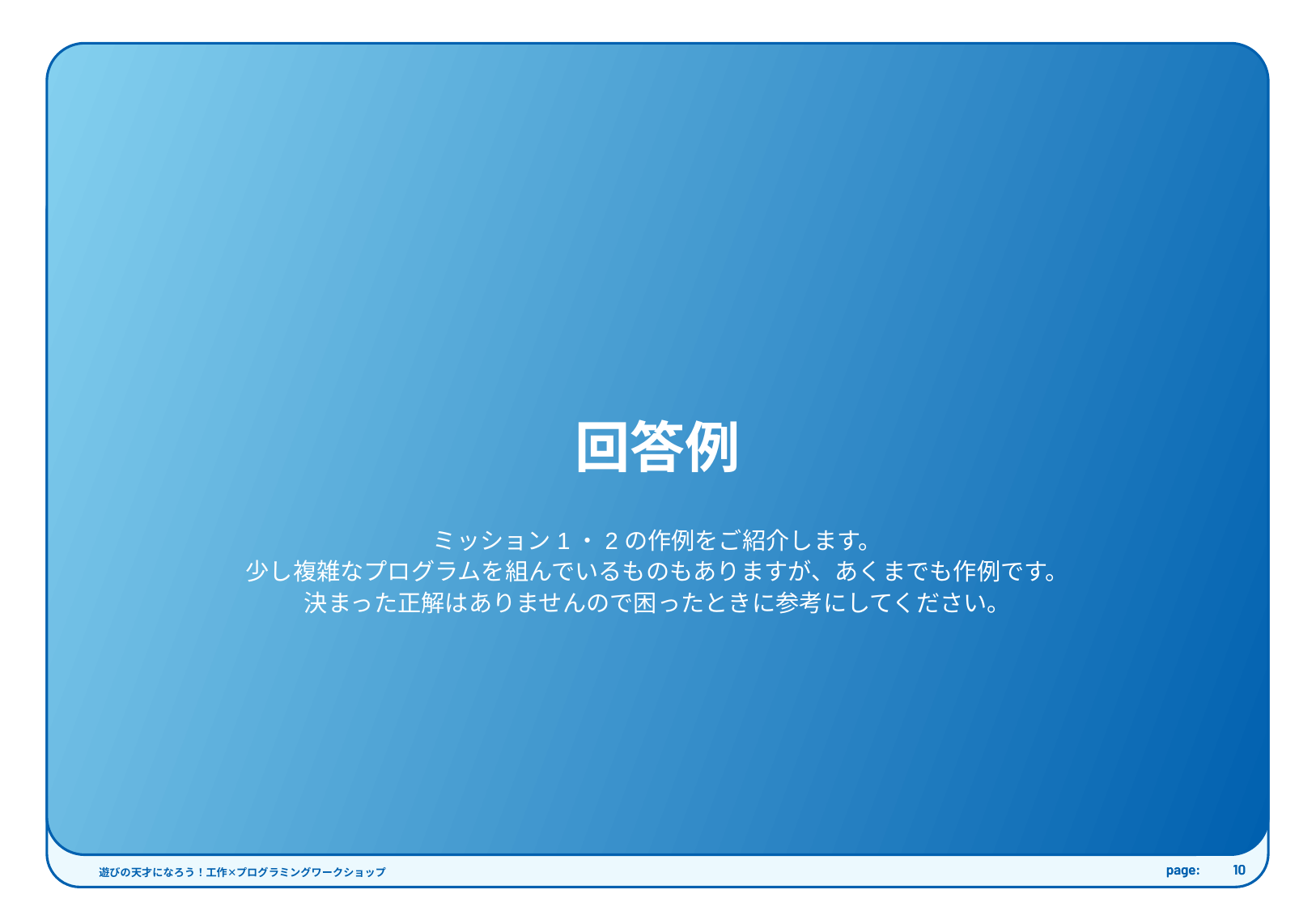

回答例
ミッション1・2の作例をご紹介します。
少し複雑なプログラムを組んでいるものもありますが、あくまでも作例です。
決まった正解はありませんので困ったときに参考にしてください。